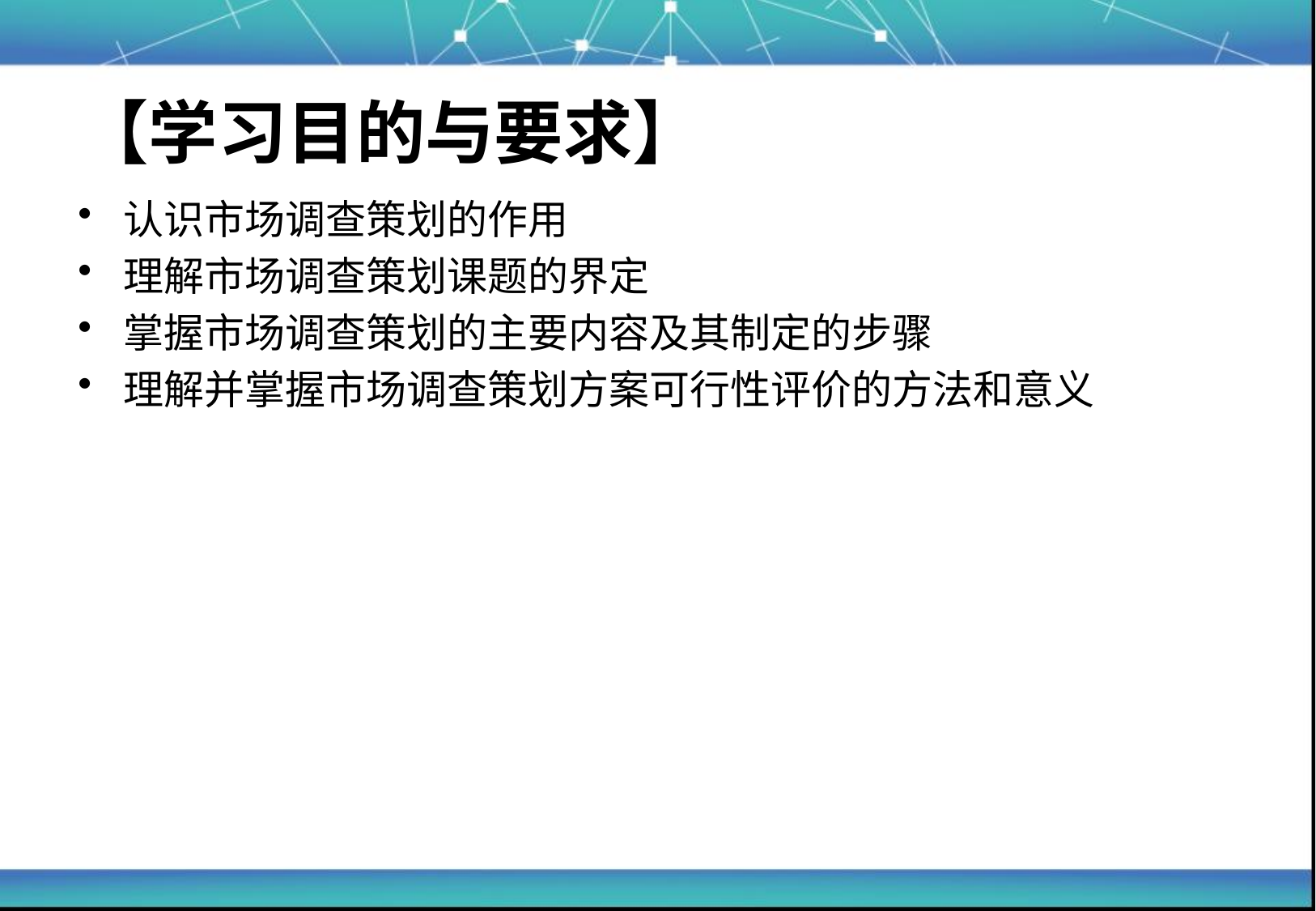

# 【学习目的与要求】
认识市场调查策划的作用
理解市场调查策划课题的界定
掌握市场调查策划的主要内容及其制定的步骤
理解并掌握市场调查策划方案可行性评价的方法和意义